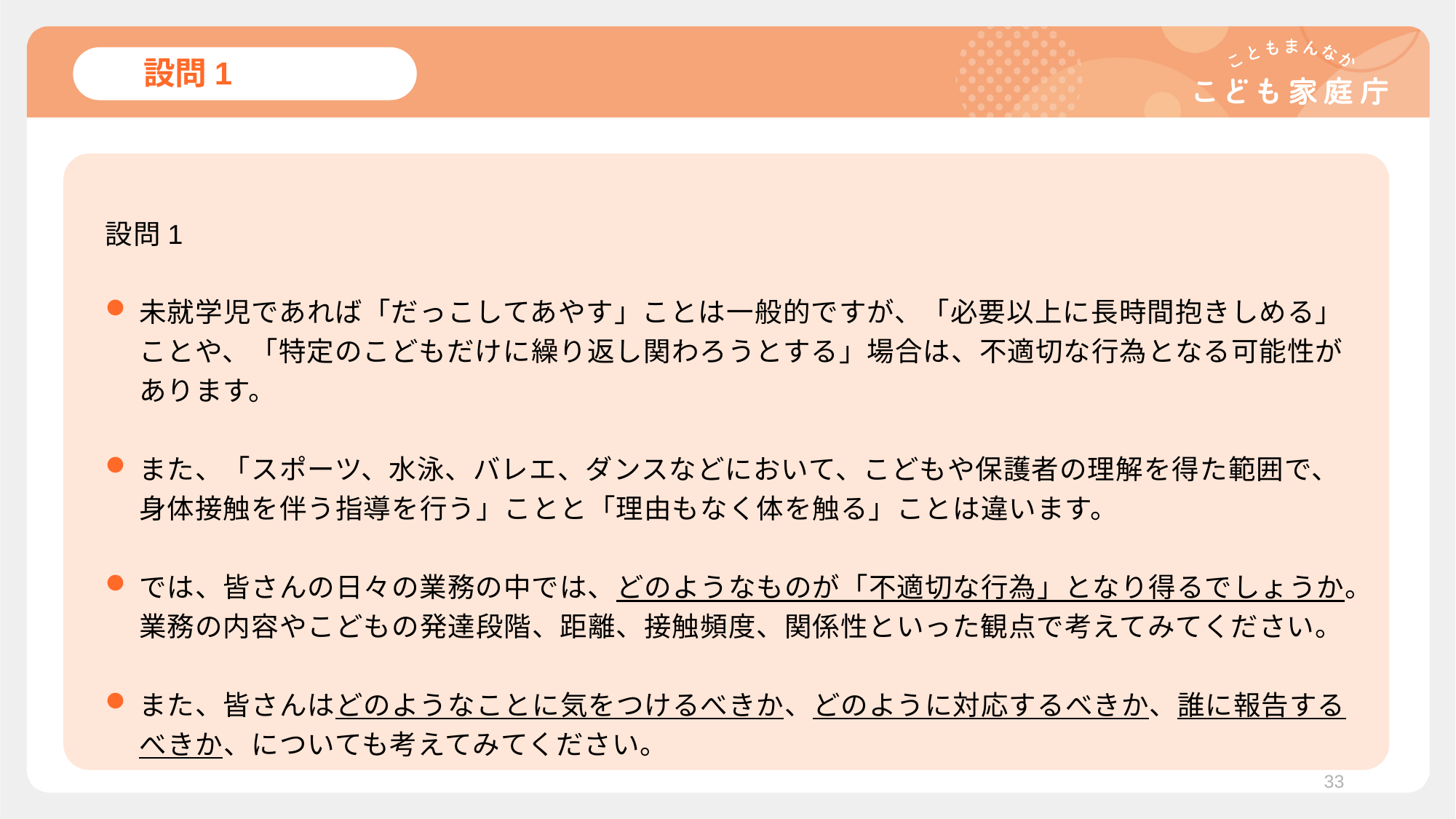

# 設問1

設問1

未就学児であれば「だっこしてあやす」ことは一般的ですが、「必要以上に長時間抱きしめる」ことや、「特定のこどもだけに繰り返し関わろうとする」場合は、不適切な行為となる可能性があります。

また、「スポーツ、水泳、バレエ、ダンスなどにおいて、こどもや保護者の理解を得た範囲で、身体接触を伴う指導を行う」ことと「理由もなく体を触る」ことは違います。

では、皆さんの日々の業務の中では、どのようなものが「不適切な行為」となり得るでしょうか。業務の内容やこどもの発達段階、距離、接触頻度、関係性といった観点で考えてみてください。

また、皆さんはどのようなことに気をつけるべきか、どのように対応するべきか、誰に報告するべきか、についても考えてみてください。
33